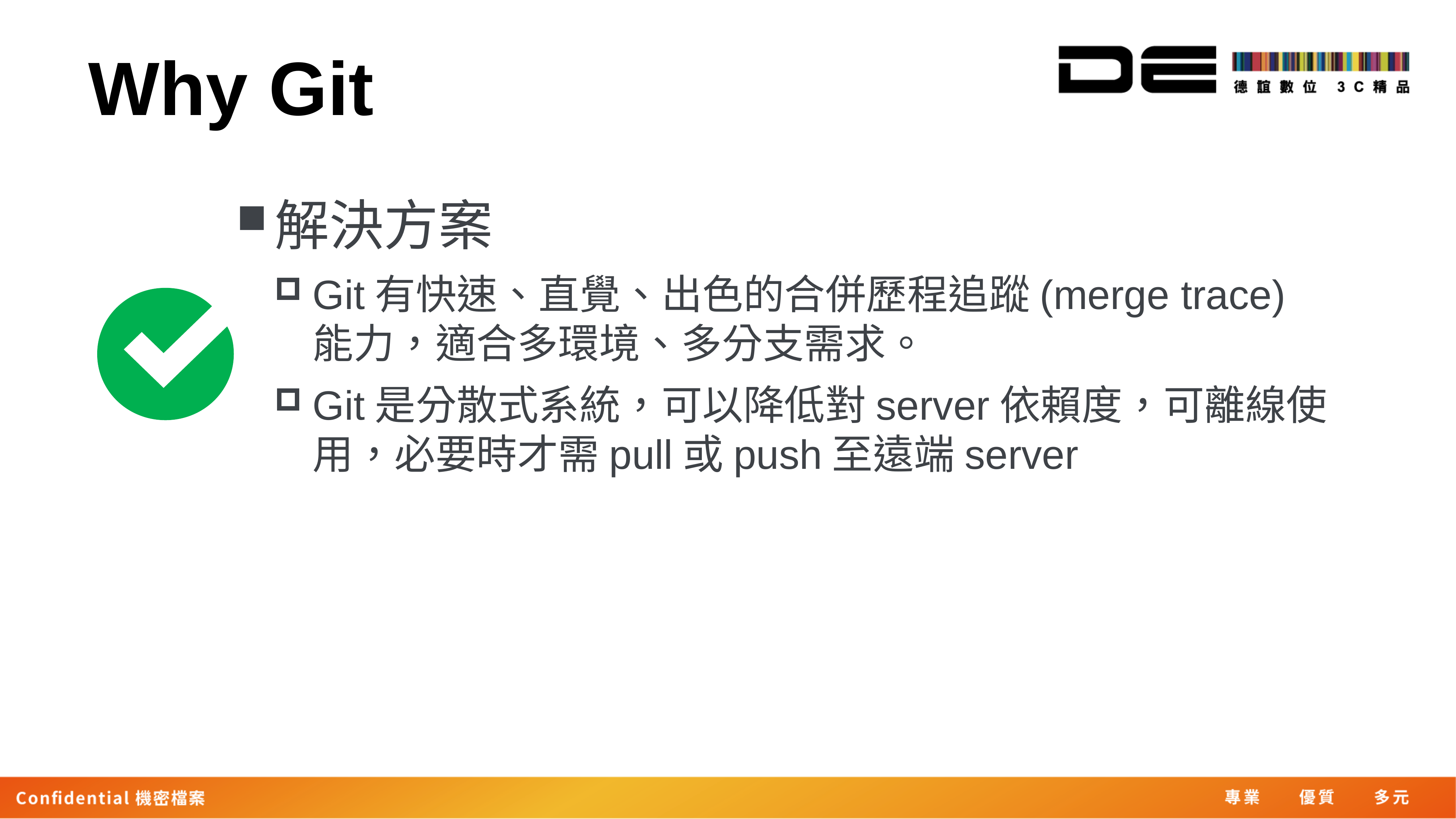

# Why Git
解決方案
Git有快速、直覺、出色的合併歷程追蹤(merge trace)能力，適合多環境、多分支需求。
Git是分散式系統，可以降低對server依賴度，可離線使用，必要時才需pull或push至遠端server